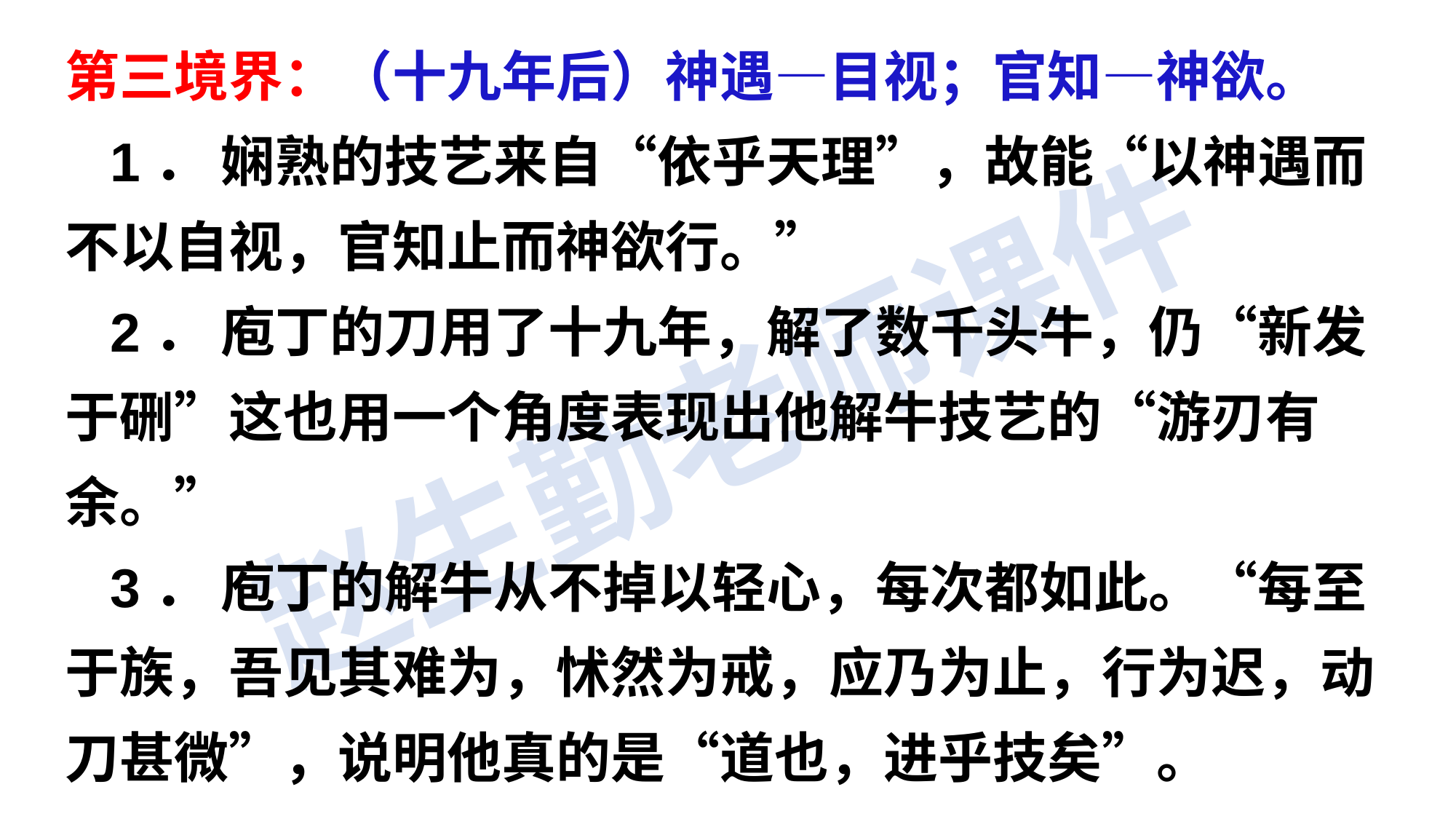

第三境界：（十九年后）神遇—目视；官知—神欲。
   1． 娴熟的技艺来自“依乎天理”，故能“以神遇而不以自视，官知止而神欲行。”
   2． 庖丁的刀用了十九年，解了数千头牛，仍“新发于硎”这也用一个角度表现出他解牛技艺的“游刃有余。”
   3． 庖丁的解牛从不掉以轻心，每次都如此。“每至于族，吾见其难为，怵然为戒，应乃为止，行为迟，动刀甚微”，说明他真的是“道也，进乎技矣”。